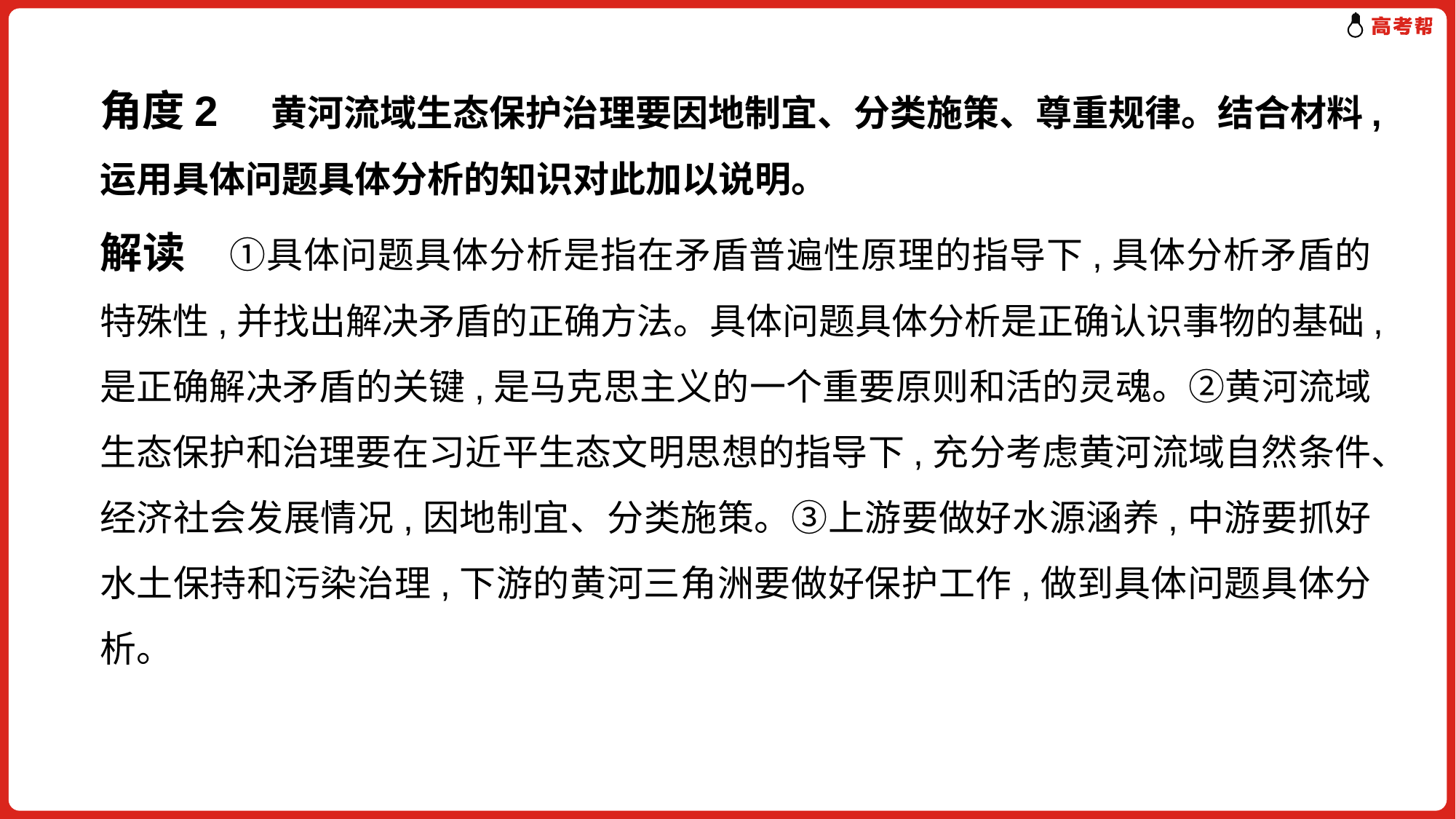

角度2　黄河流域生态保护治理要因地制宜、分类施策、尊重规律。结合材料,运用具体问题具体分析的知识对此加以说明。
解读　①具体问题具体分析是指在矛盾普遍性原理的指导下,具体分析矛盾的特殊性,并找出解决矛盾的正确方法。具体问题具体分析是正确认识事物的基础,是正确解决矛盾的关键,是马克思主义的一个重要原则和活的灵魂。②黄河流域生态保护和治理要在习近平生态文明思想的指导下,充分考虑黄河流域自然条件、经济社会发展情况,因地制宜、分类施策。③上游要做好水源涵养,中游要抓好水土保持和污染治理,下游的黄河三角洲要做好保护工作,做到具体问题具体分析。